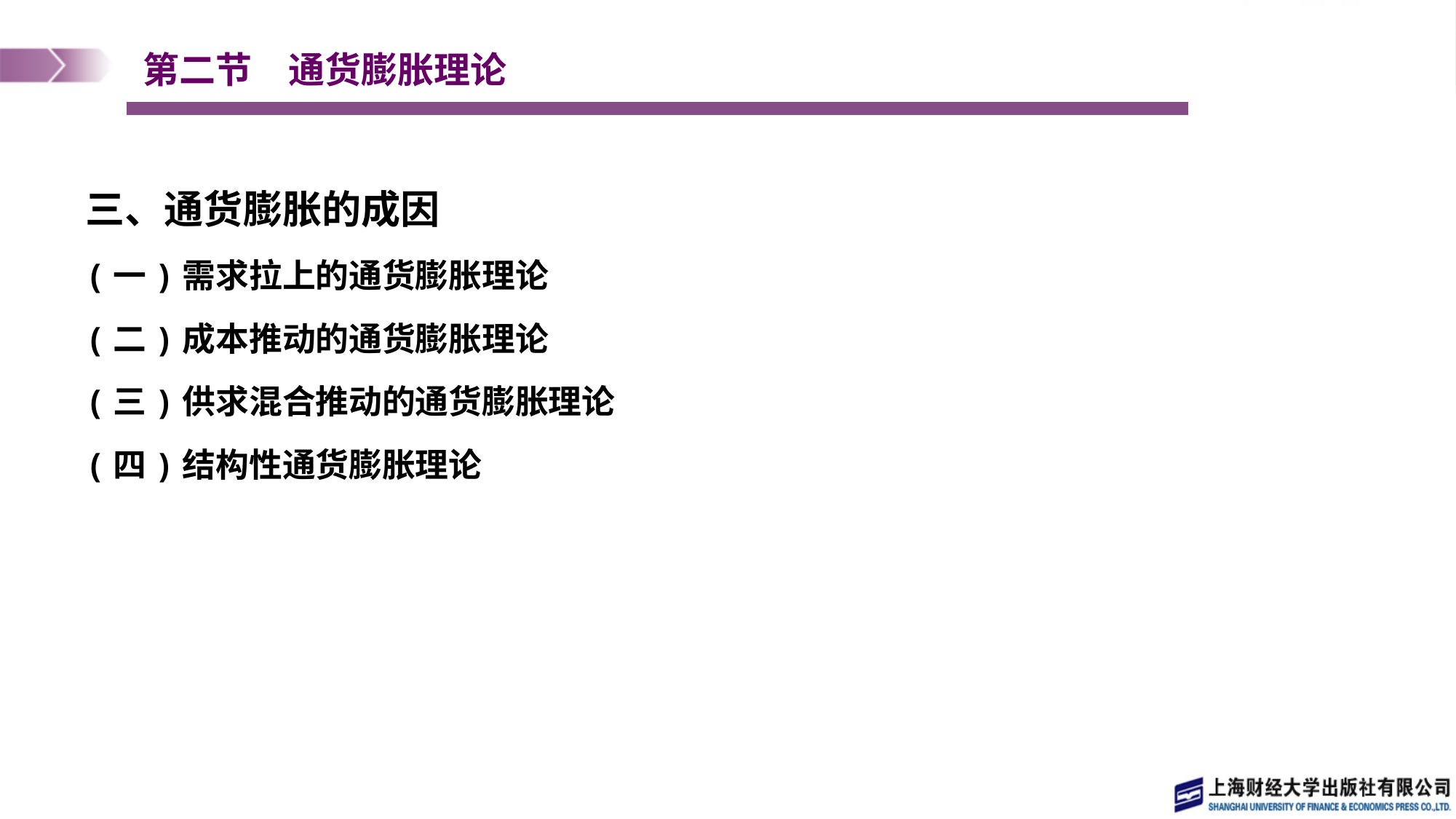

# 第二节　通货膨胀理论
三、通货膨胀的成因
(一)需求拉上的通货膨胀理论
(二)成本推动的通货膨胀理论
(三)供求混合推动的通货膨胀理论
(四)结构性通货膨胀理论